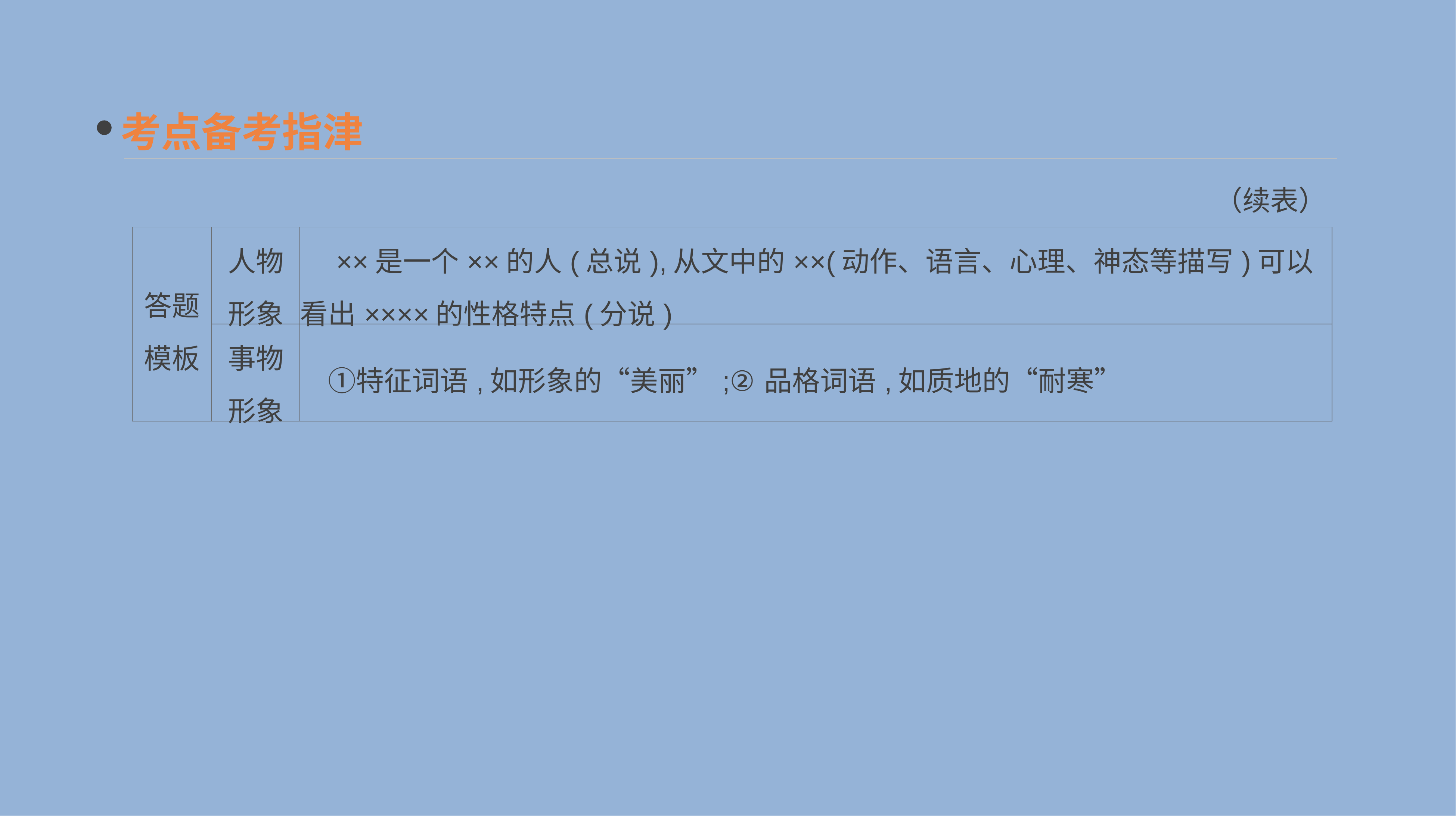

考点备考指津

（续表）
| 答题 模板 | 人物 形象 | ××是一个××的人(总说),从文中的××(动作、语言、心理、神态等描写)可以看出××××的性格特点(分说) |
| --- | --- | --- |
|  | 事物 形象 | ①特征词语,如形象的“美丽”;②品格词语,如质地的“耐寒” |